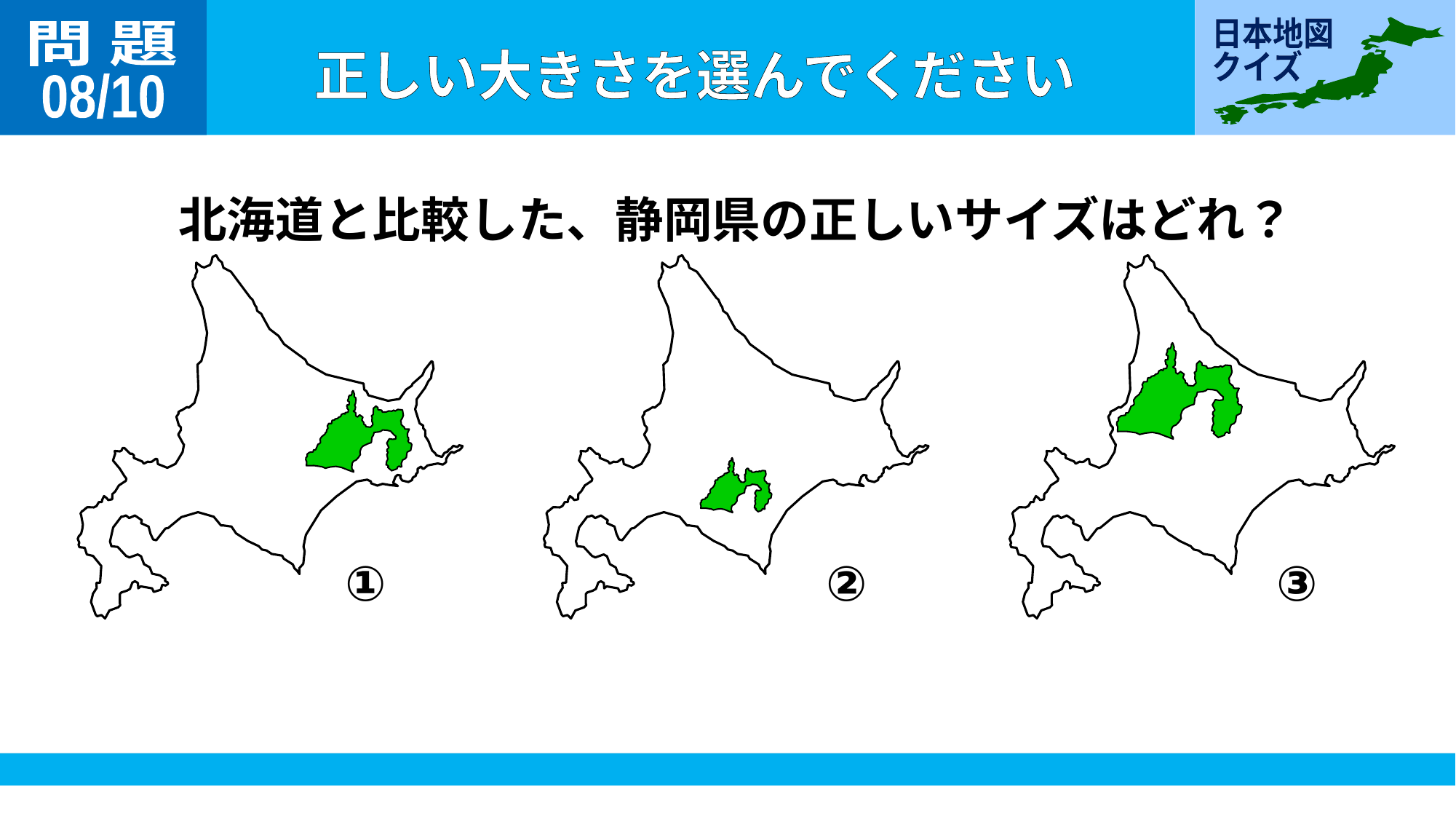

問 題
08/10
北海道と比較した、静岡県の正しいサイズはどれ？

①
②
③